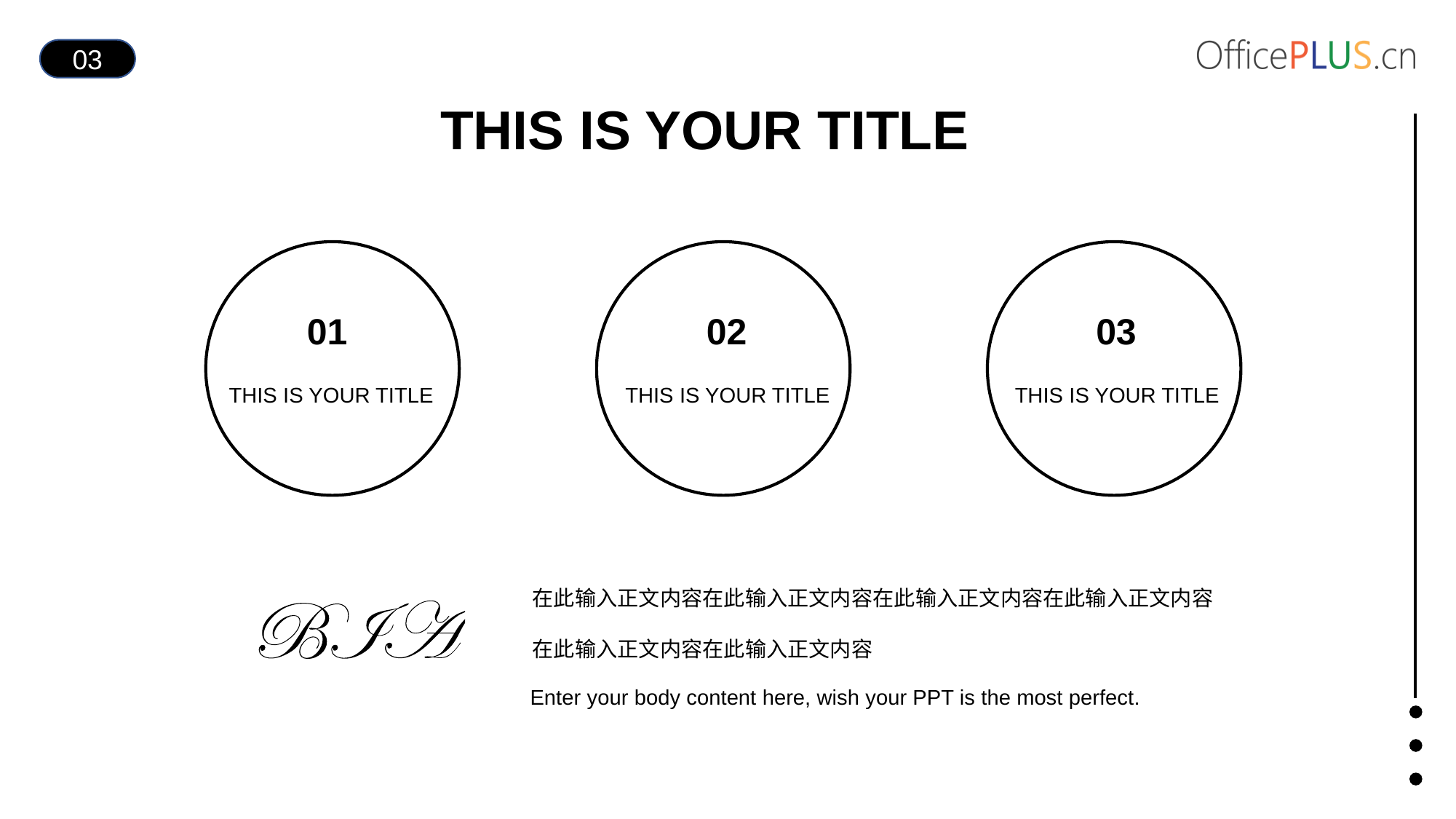

03
THIS IS your title

01
02
03
THIS IS your title
THIS IS your title
THIS IS your title
在此输入正文内容在此输入正文内容在此输入正文内容在此输入正文内容
在此输入正文内容在此输入正文内容

Enter your body content here, wish your PPT is the most perfect.